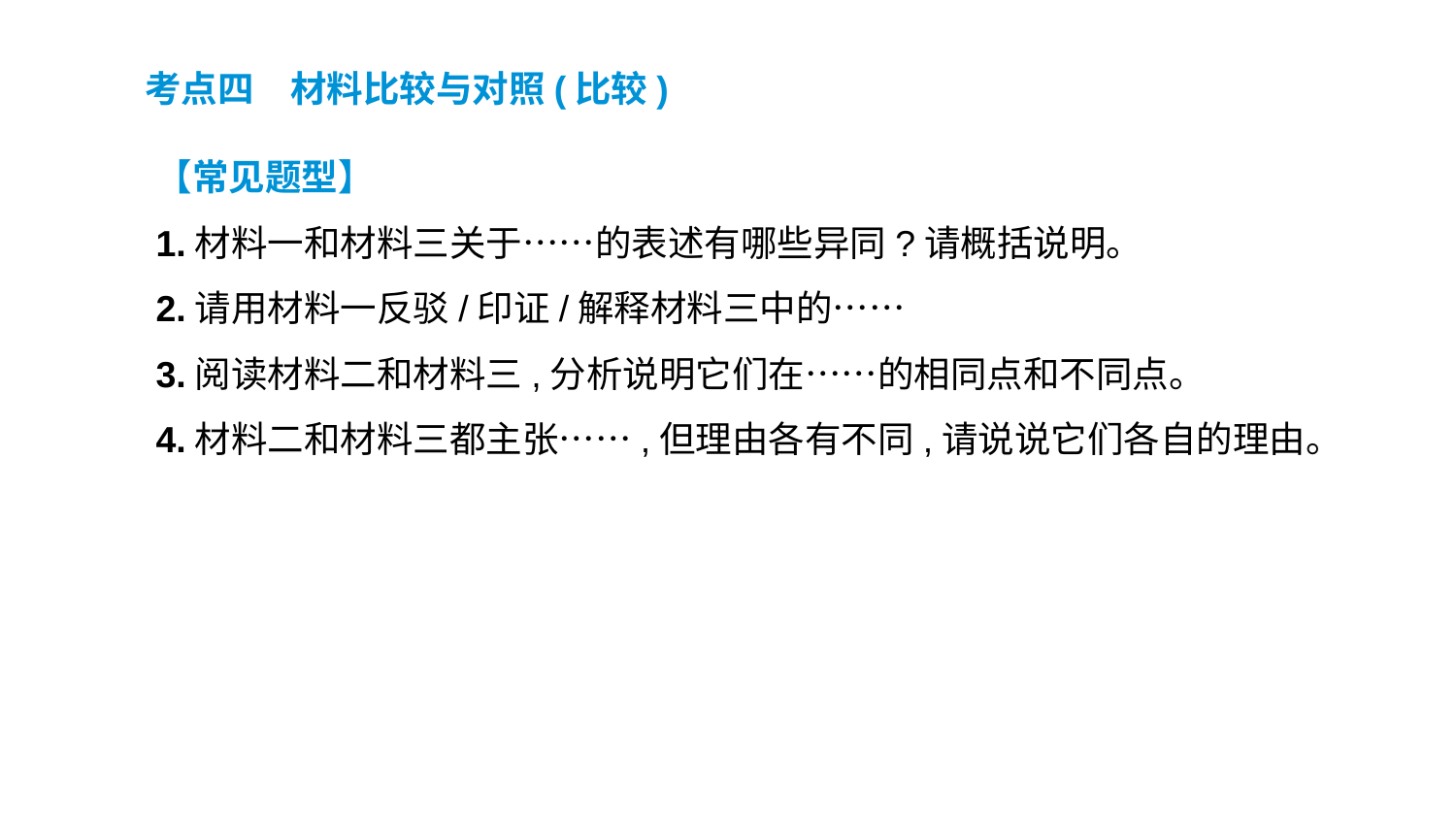

考点四　材料比较与对照(比较)
【常见题型】
1.材料一和材料三关于……的表述有哪些异同?请概括说明。
2.请用材料一反驳/印证/解释材料三中的……
3.阅读材料二和材料三,分析说明它们在……的相同点和不同点。
4.材料二和材料三都主张……,但理由各有不同,请说说它们各自的理由。